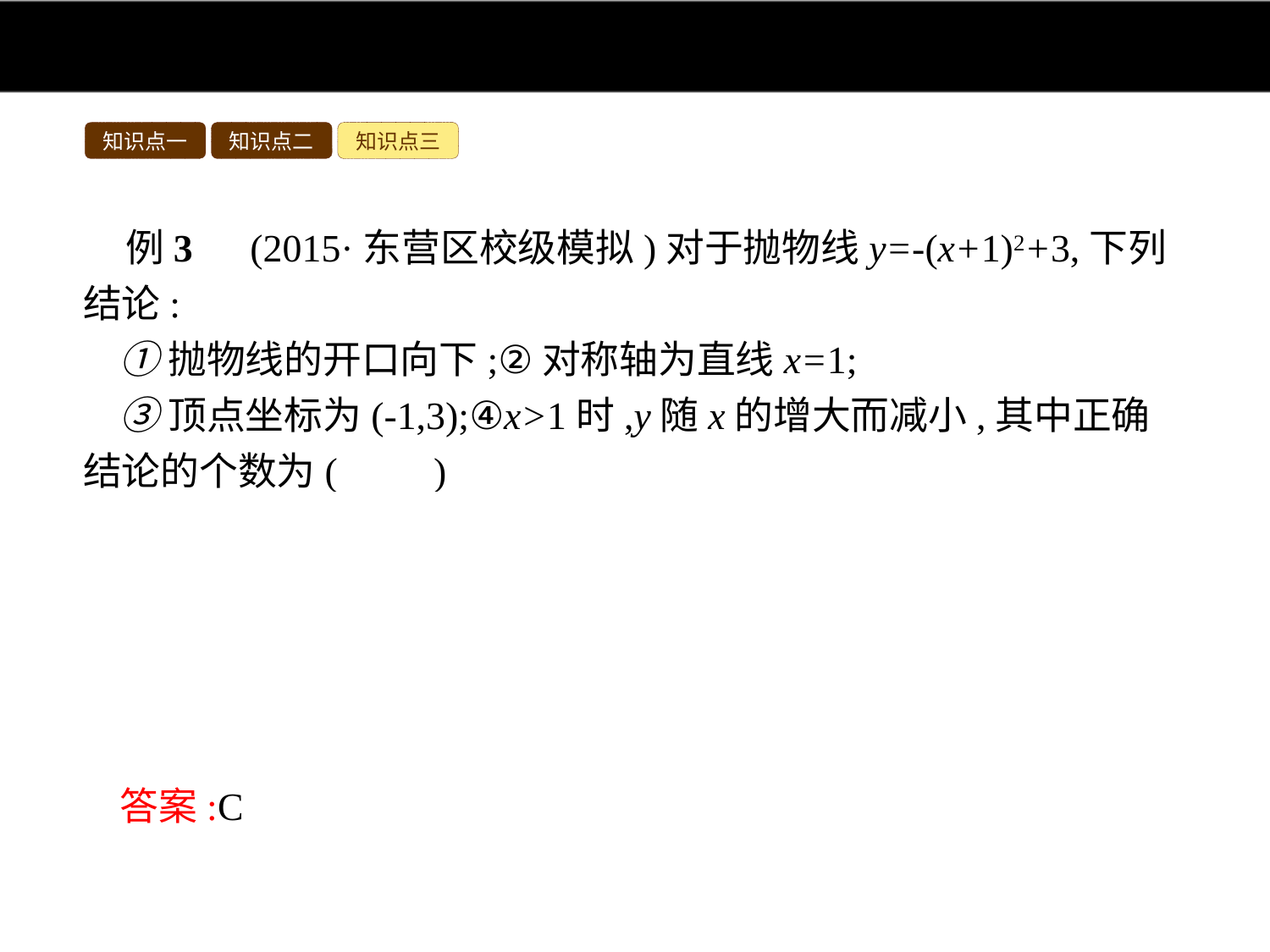

知识点一
知识点二
知识点三
例3　(2015·东营区校级模拟)对于抛物线y=-(x+1)2+3,下列结论:
①抛物线的开口向下;②对称轴为直线x=1;
③顶点坐标为(-1,3);④x>1时,y随x的增大而减小,其中正确结论的个数为(　　)
A.1	B.2	C.3	D.4
解析:根据二次函数的性质对各结论分析判断:①∵a=-1<0,∴抛物线的开口向下,正确;②对称轴为直线x=-1,故②错误;③顶点坐标为(-1,3),正确;④当x>-1时,y随x的增大而减小,故④正确.
综上所述,正确的结论是①,③,④,共3个.
答案:C